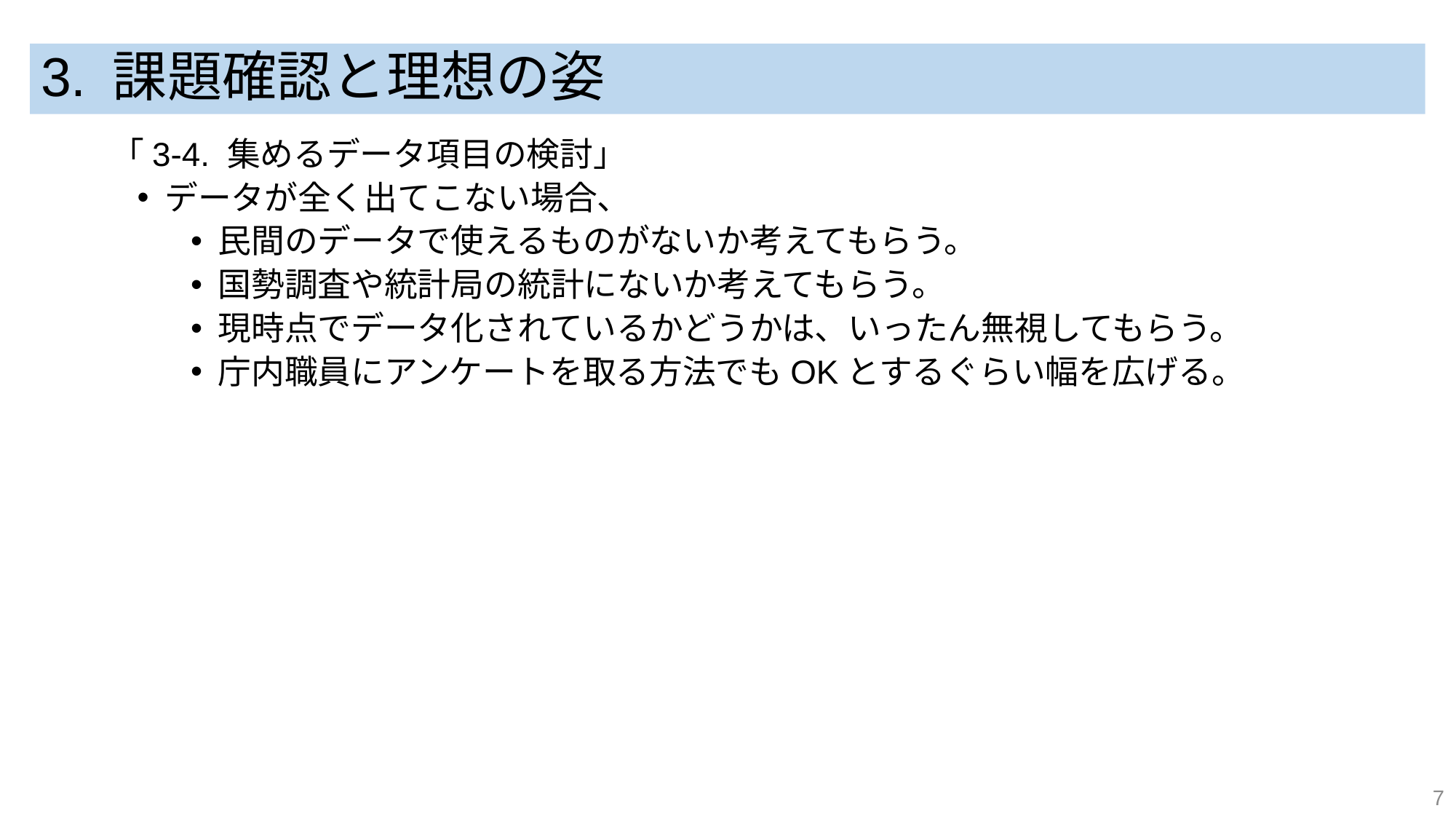

# 3. 課題確認と理想の姿
「3-4. 集めるデータ項目の検討」
データが全く出てこない場合、
民間のデータで使えるものがないか考えてもらう。
国勢調査や統計局の統計にないか考えてもらう。
現時点でデータ化されているかどうかは、いったん無視してもらう。
庁内職員にアンケートを取る方法でもOKとするぐらい幅を広げる。

7